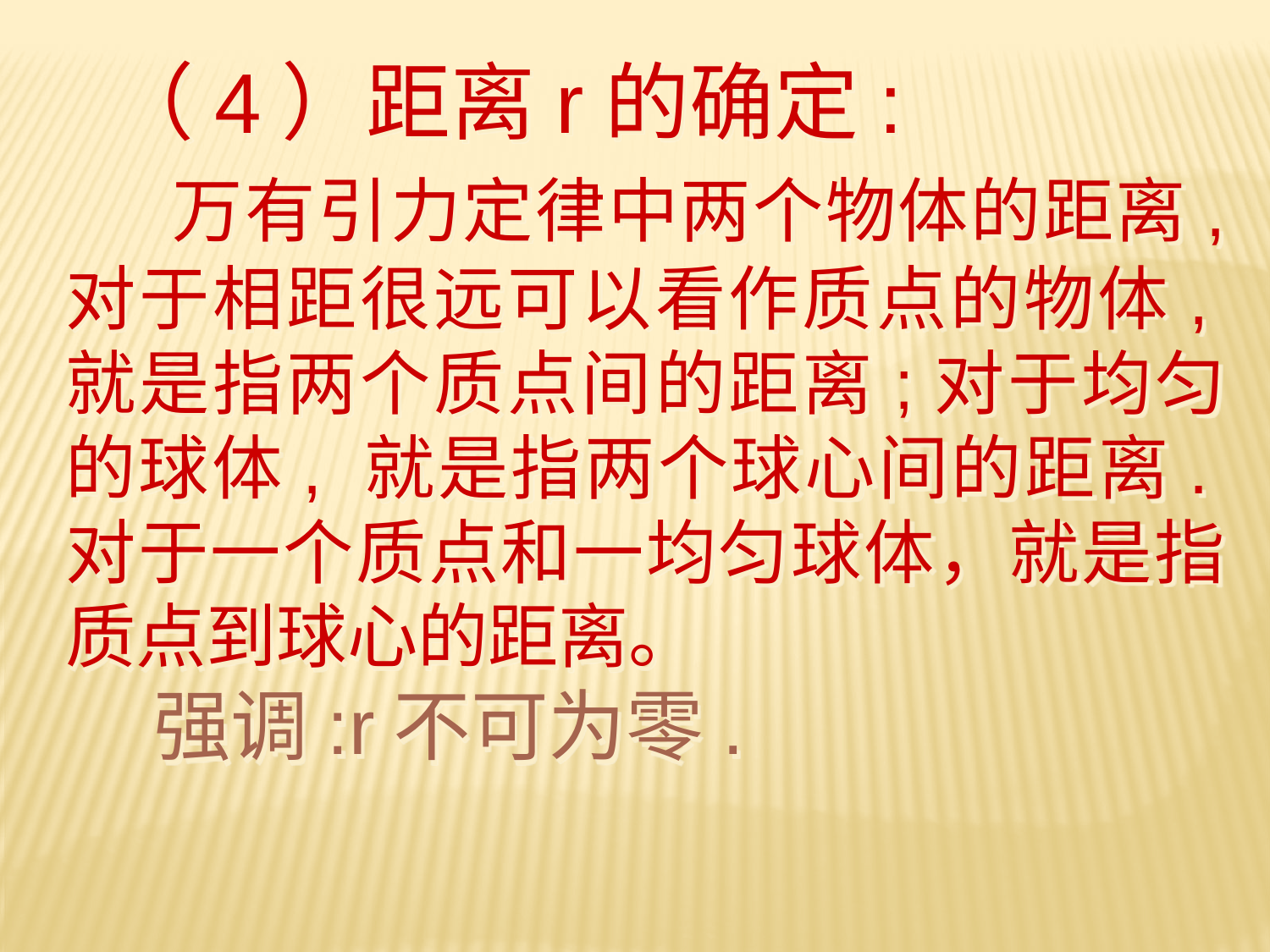

（4）距离r的确定:
    万有引力定律中两个物体的距离, 对于相距很远可以看作质点的物体,就是指两个质点间的距离;对于均匀的球体, 就是指两个球心间的距离.对于一个质点和一均匀球体，就是指质点到球心的距离。
    强调:r不可为零.